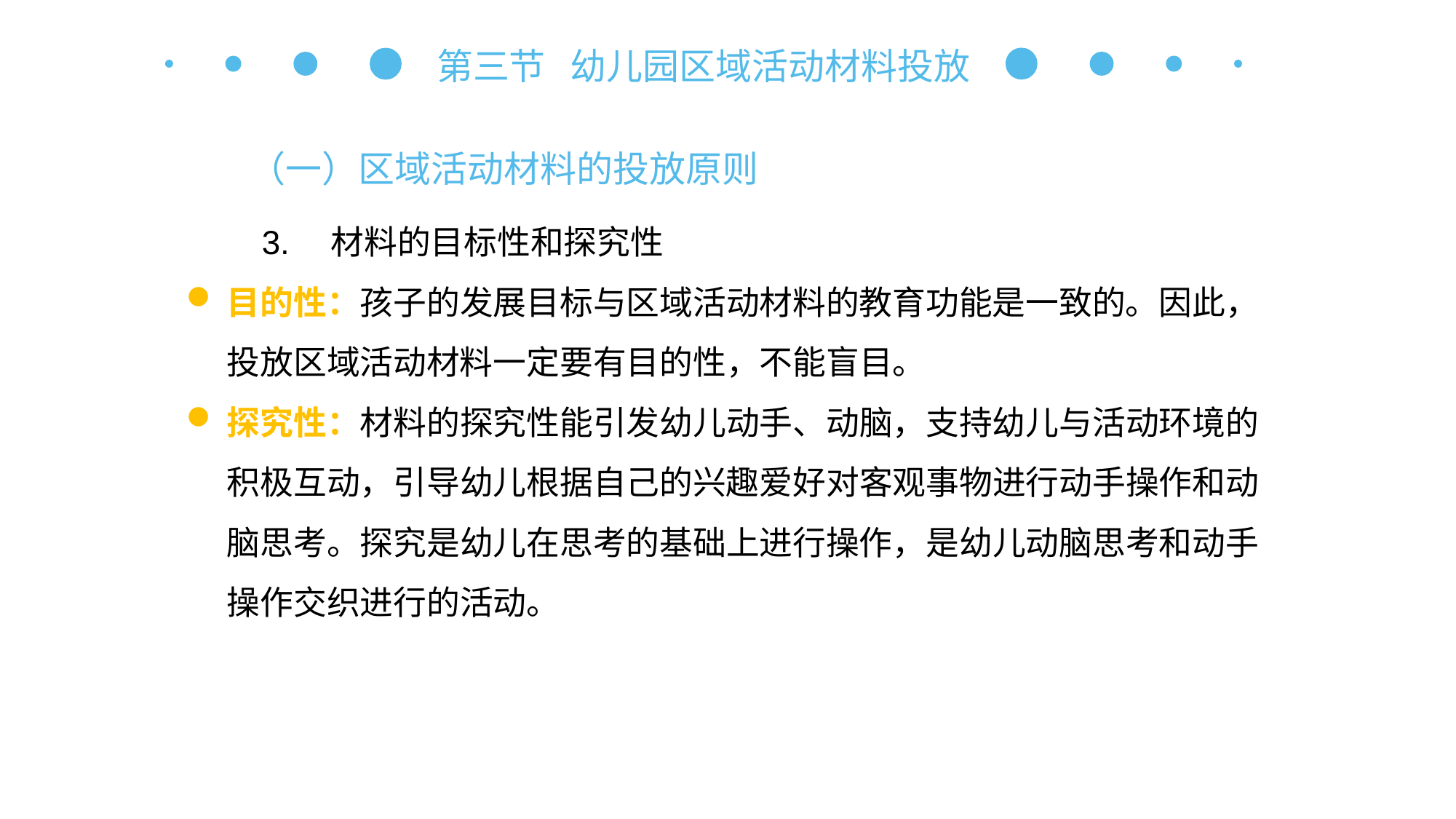

第三节   幼儿园区域活动材料投放

（一）区域活动材料的投放原则
3.　材料的目标性和探究性
目的性：孩子的发展目标与区域活动材料的教育功能是一致的。因此，投放区域活动材料一定要有目的性，不能盲目。
探究性：材料的探究性能引发幼儿动手、动脑，支持幼儿与活动环境的积极互动，引导幼儿根据自己的兴趣爱好对客观事物进行动手操作和动脑思考。探究是幼儿在思考的基础上进行操作，是幼儿动脑思考和动手操作交织进行的活动。